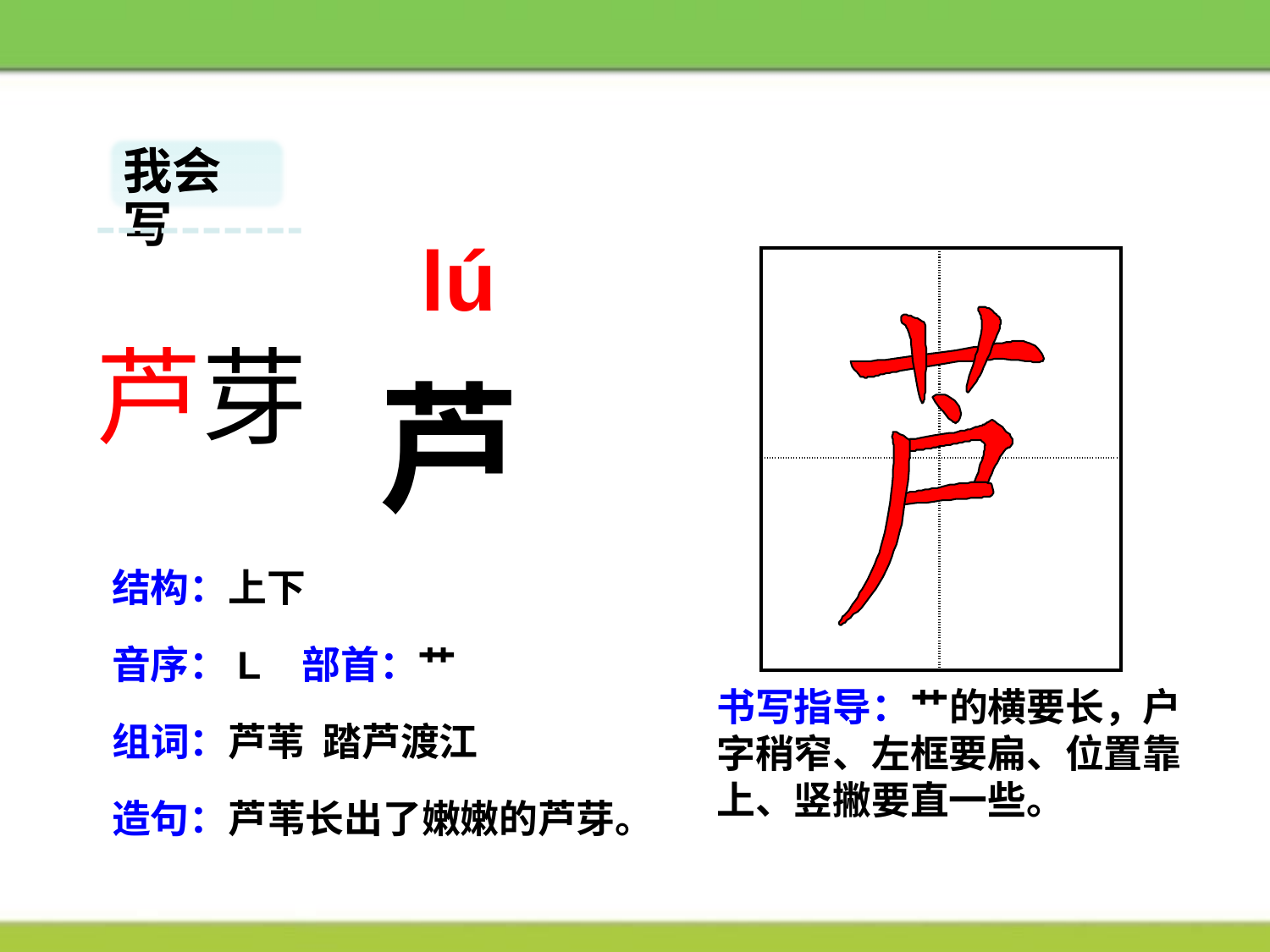

我会写

 lú
|  |  |
| --- | --- |
|  |  |

芦芽

芦

结构：上下
音序：L   部首：艹
书写指导：艹的横要长，户字稍窄、左框要扁、位置靠上、竖撇要直一些。
组词：芦苇  踏芦渡江
造句：芦苇长出了嫩嫩的芦芽。